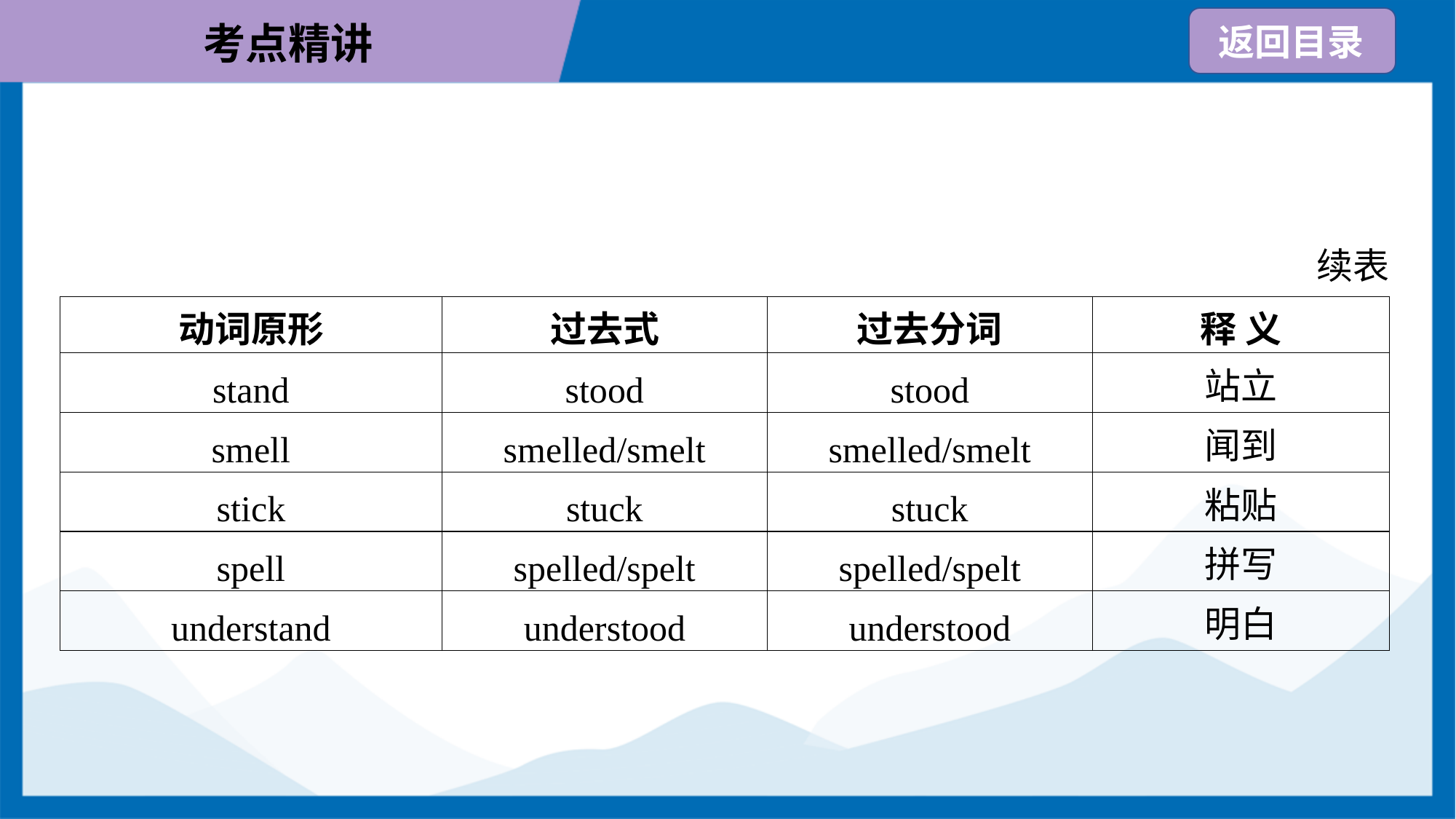

续表
| 动词原形 | 过去式 | 过去分词 | 释 义 |
| --- | --- | --- | --- |
| stand | stood | stood | 站立 |
| smell | smelled/smelt | smelled/smelt | 闻到 |
| stick | stuck | stuck | 粘贴 |
| spell | spelled/spelt | spelled/spelt | 拼写 |
| understand | understood | understood | 明白 |